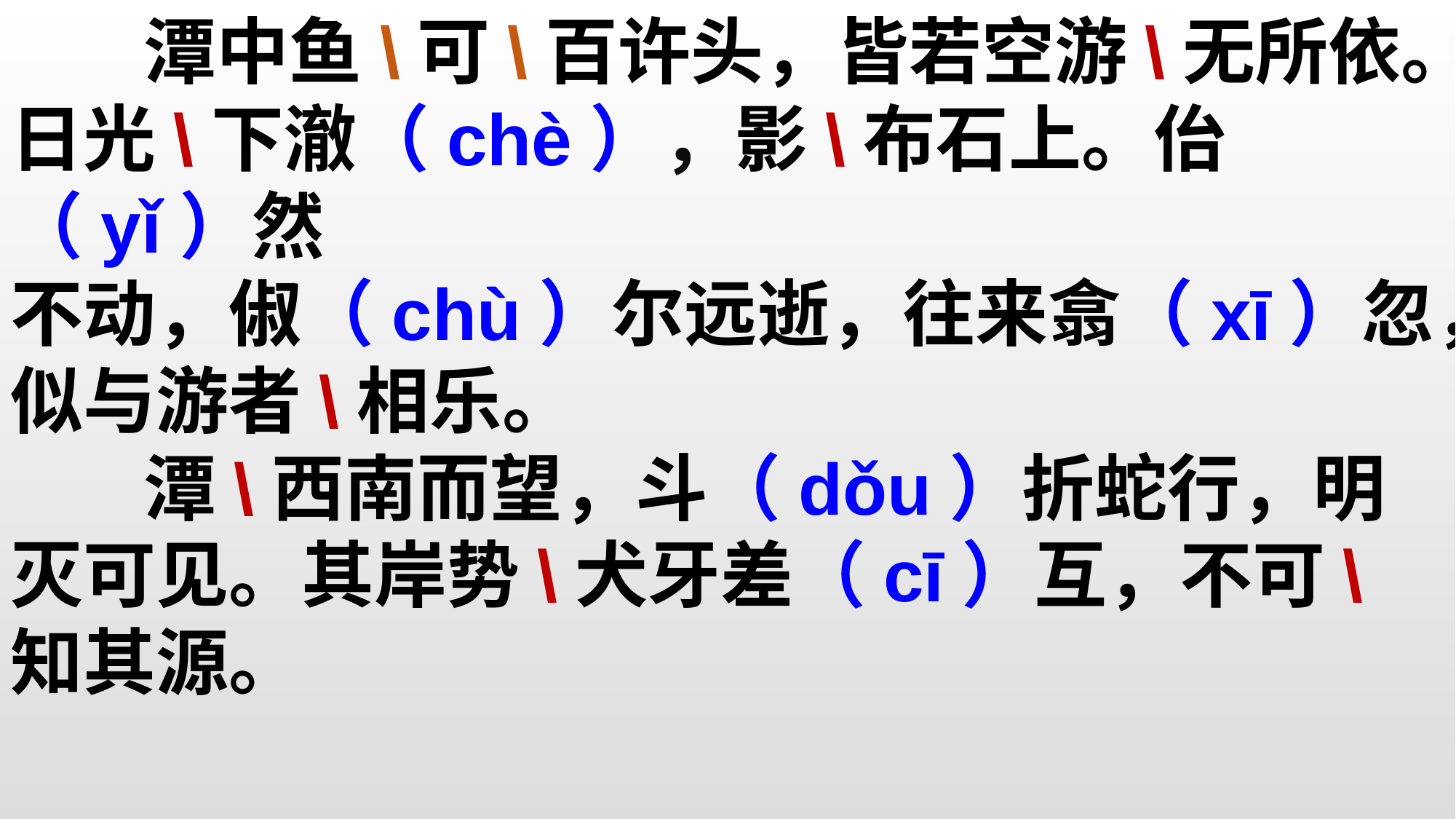

潭中鱼\可\百许头，皆若空游\无所依。
日光\下澈（chè），影\布石上。佁（yǐ）然
不动，俶（chù）尔远逝，往来翕（xī）忽，似与游者\相乐。
       潭\西南而望，斗（dǒu）折蛇行，明灭可见。其岸势\犬牙差（cī）互，不可\知其源。